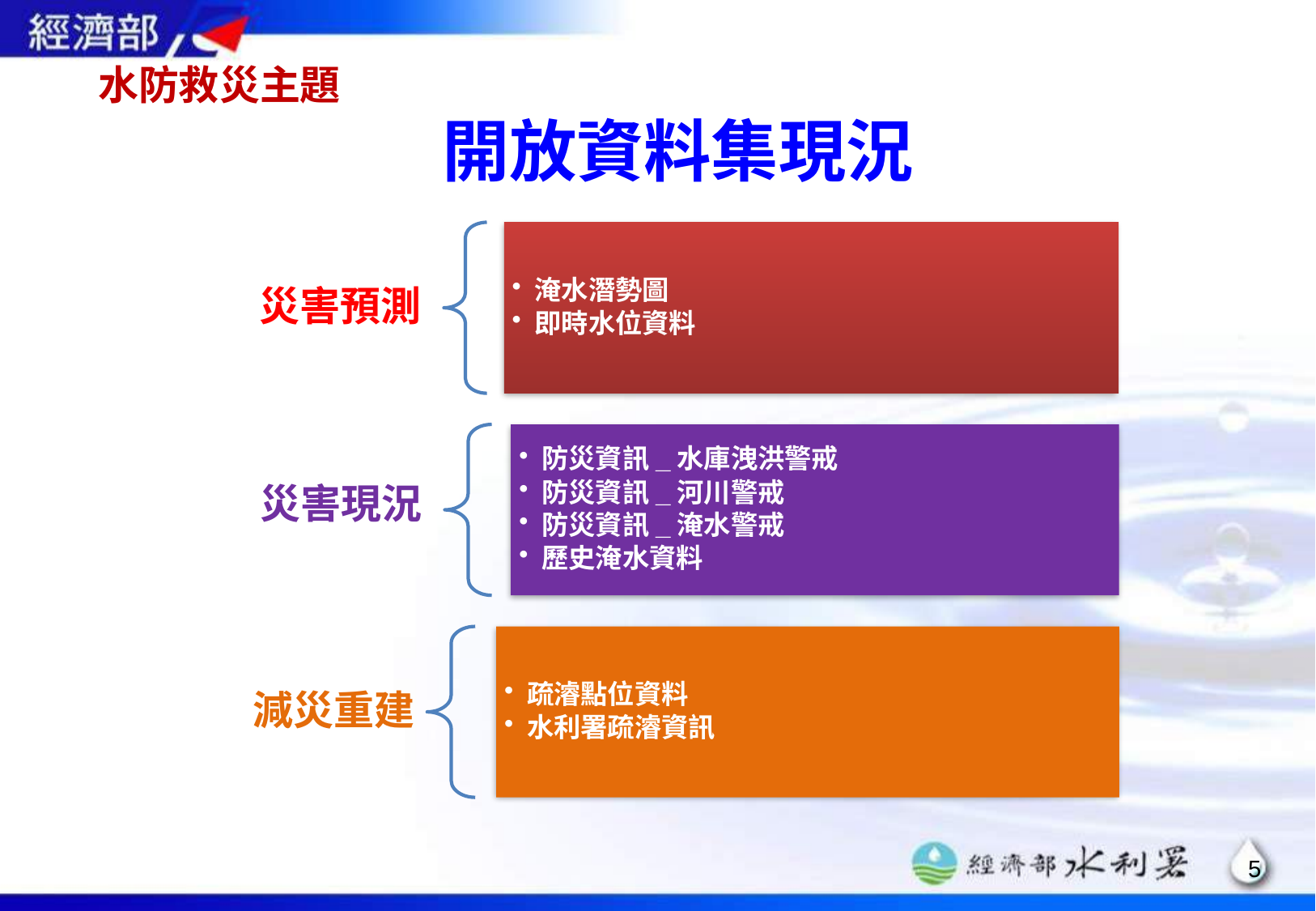

#
水防救災主題
開放資料集現況
災害預測
淹水潛勢圖
即時水位資料
   災害現況
防災資訊_水庫洩洪警戒
防災資訊_河川警戒
防災資訊_淹水警戒
歷史淹水資料
減災重建
疏濬點位資料
水利署疏濬資訊
5